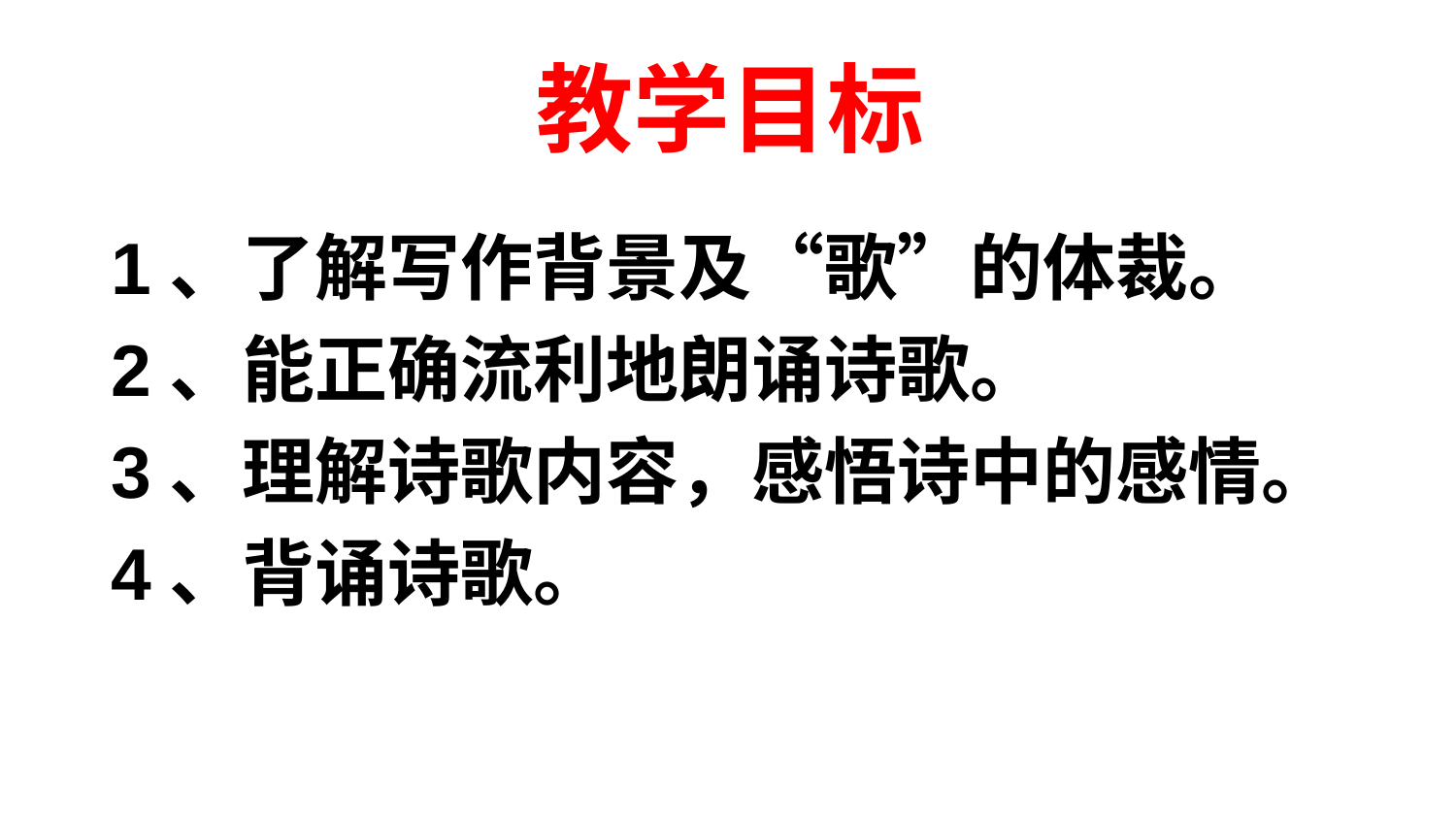

教学目标
# 1、了解写作背景及“歌”的体裁。
2、能正确流利地朗诵诗歌。
3、理解诗歌内容，感悟诗中的感情。
4、背诵诗歌。